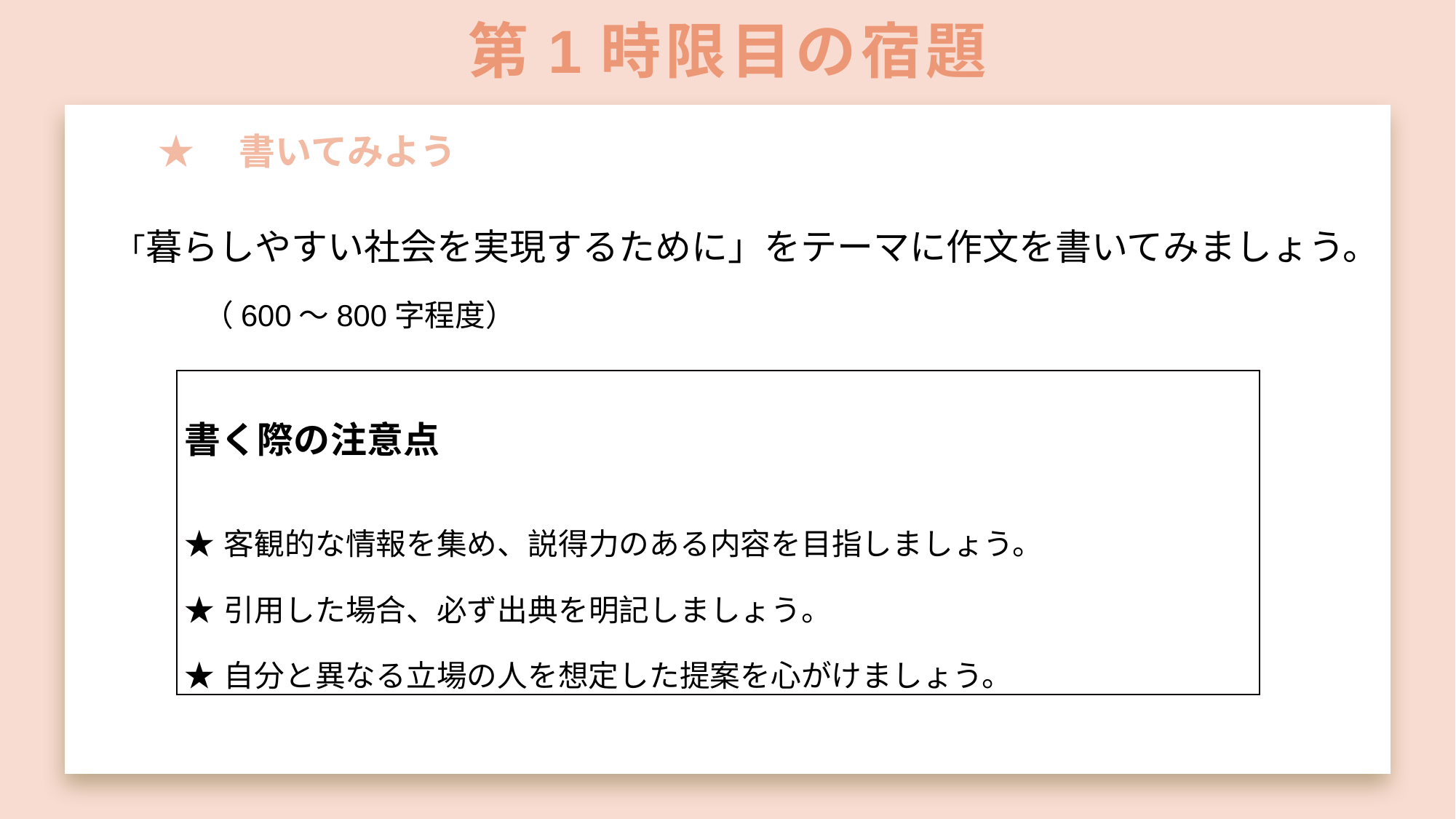

# 第1時限目の宿題

★　書いてみよう

「暮らしやすい社会を実現するために」をテーマに作文を書いてみましょう。

（600～800字程度）

| 書く際の注意点 ★客観的な情報を集め、説得力のある内容を目指しましょう。 ★引用した場合、必ず出典を明記しましょう。 ★自分と異なる立場の人を想定した提案を心がけましょう。 |
| --- |